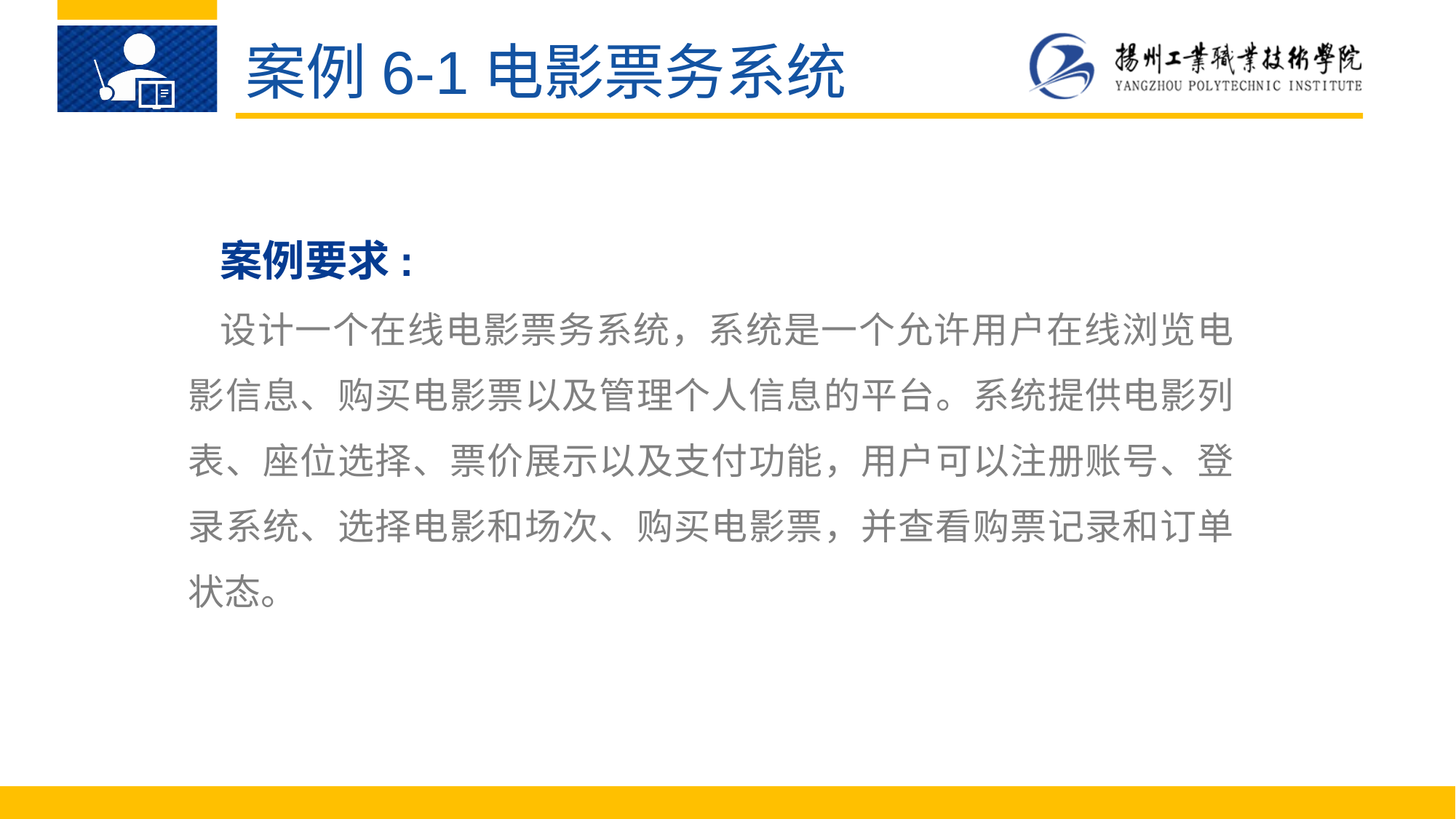

案例6-1电影票务系统
案例要求:
设计一个在线电影票务系统，系统是一个允许用户在线浏览电影信息、购买电影票以及管理个人信息的平台。系统提供电影列表、座位选择、票价展示以及支付功能，用户可以注册账号、登录系统、选择电影和场次、购买电影票，并查看购票记录和订单状态。